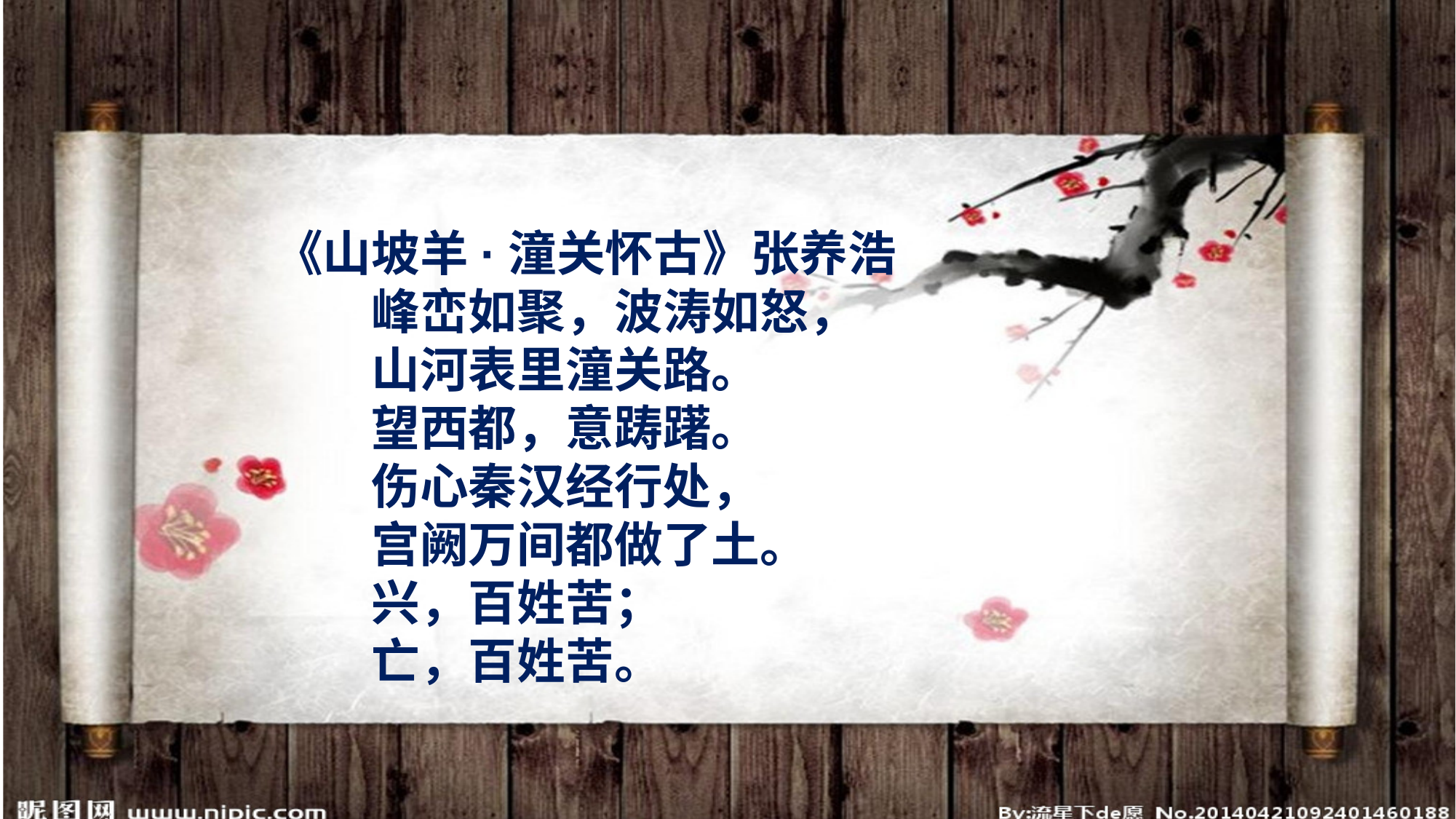

《山坡羊·潼关怀古》张养浩
　　峰峦如聚，波涛如怒，
　　山河表里潼关路。
　　望西都，意踌躇。
　　伤心秦汉经行处，
　　宫阙万间都做了土。
　　兴，百姓苦；
　　亡，百姓苦。